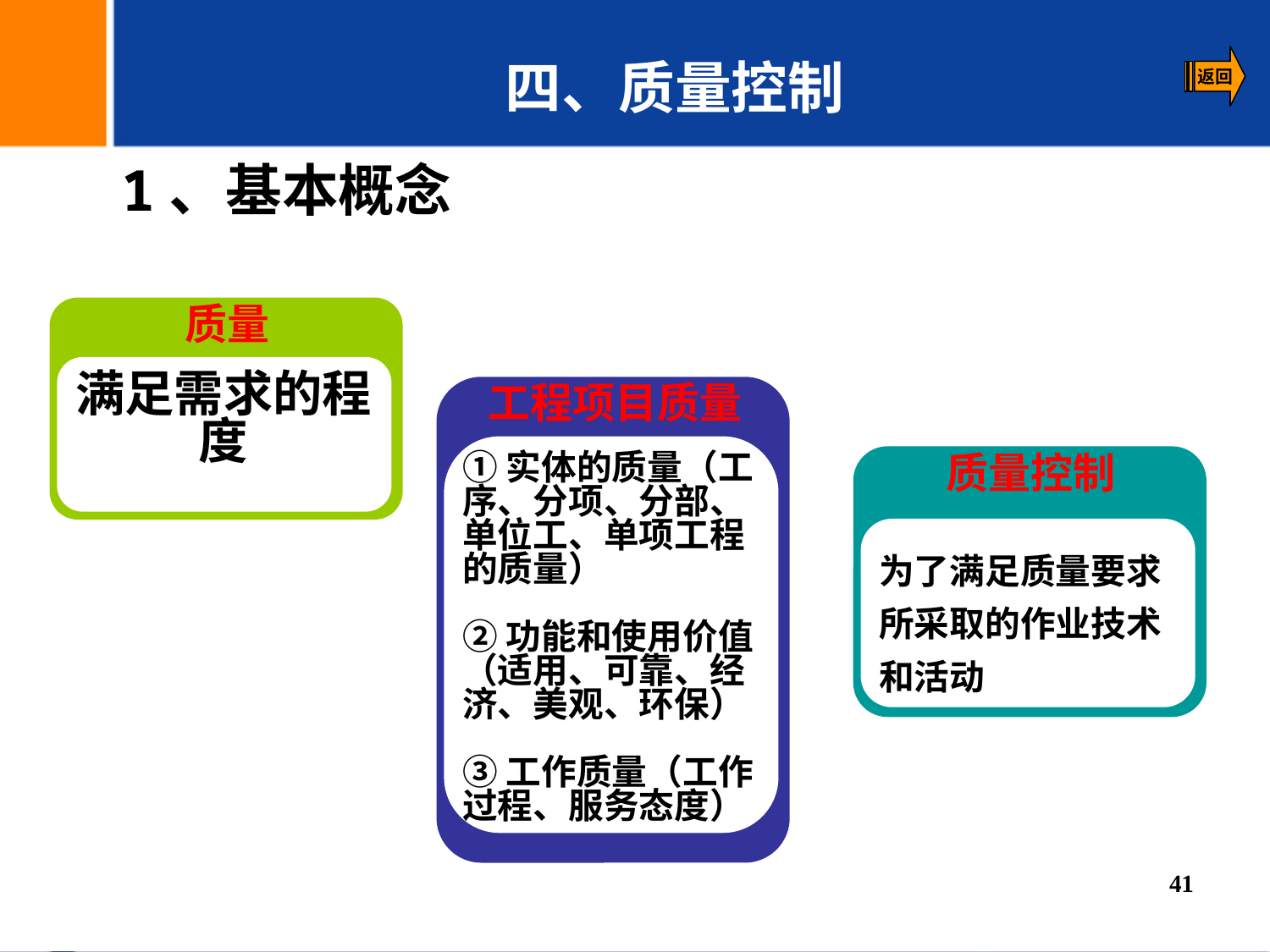

四、质量控制
1、基本概念

质量

满足需求的程度

工程项目质量

①实体的质量（工
序、分项、分部、
单位工、单项工程
的质量）

②功能和使用价值
（适用、可靠、经
济、美观、环保）

③工作质量（工作
过程、服务态度）

质量控制

为了满足质量要求所采取的作业技术和活动
41